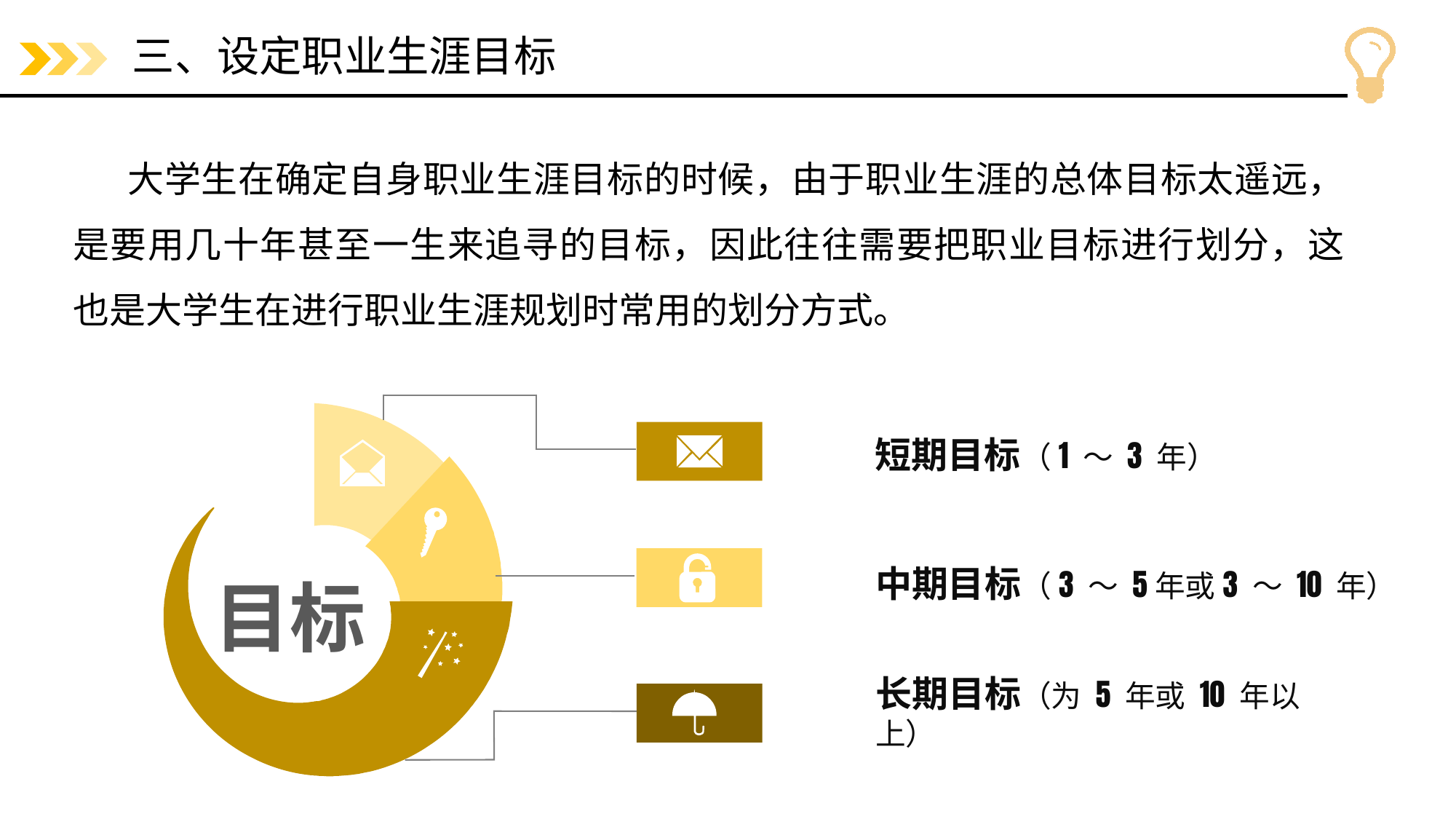

25
# 三、设定职业生涯目标
大学生在确定自身职业生涯目标的时候，由于职业生涯的总体目标太遥远，是要用几十年甚至一生来追寻的目标，因此往往需要把职业目标进行划分，这也是大学生在进行职业生涯规划时常用的划分方式。

短期目标（1 ～ 3 年）

中期目标（3 ～ 5年或3 ～ 10 年）
目标

长期目标（为 5 年或 10 年以上）